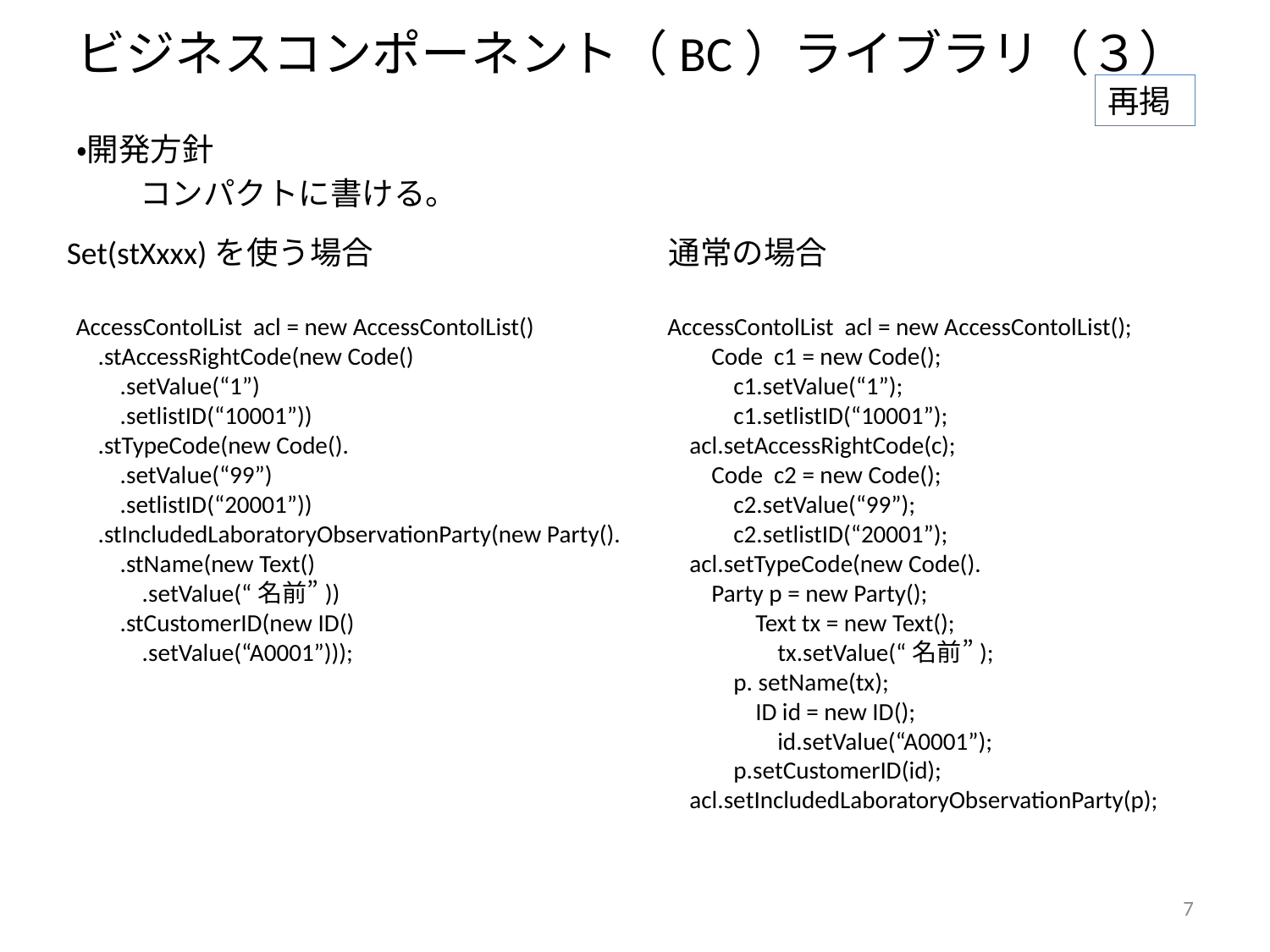

# ビジネスコンポーネント（BC）ライブラリ（３）
再掲
・開発方針
　　コンパクトに書ける。

Set(stXxxx)を使う場合
通常の場合
AccessContolList  acl = new AccessContolList()
    .stAccessRightCode(new Code()
        .setValue(“1”)
        .setlistID(“10001”))
    .stTypeCode(new Code().
        .setValue(“99”)
        .setlistID(“20001”))
    .stIncludedLaboratoryObservationParty(new Party().
        .stName(new Text()
            .setValue(“名前”))
        .stCustomerID(new ID()
            .setValue(“A0001”)));
AccessContolList  acl = new AccessContolList();
        Code  c1 = new Code();
            c1.setValue(“1”);
            c1.setlistID(“10001”);
    acl.setAccessRightCode(c);
        Code  c2 = new Code();
            c2.setValue(“99”);
            c2.setlistID(“20001”);
    acl.setTypeCode(new Code().
        Party p = new Party();
                Text tx = new Text();
                    tx.setValue(“名前”);
            p. setName(tx);
                ID id = new ID();
                    id.setValue(“A0001”);
            p.setCustomerID(id);
    acl.setIncludedLaboratoryObservationParty(p);
7